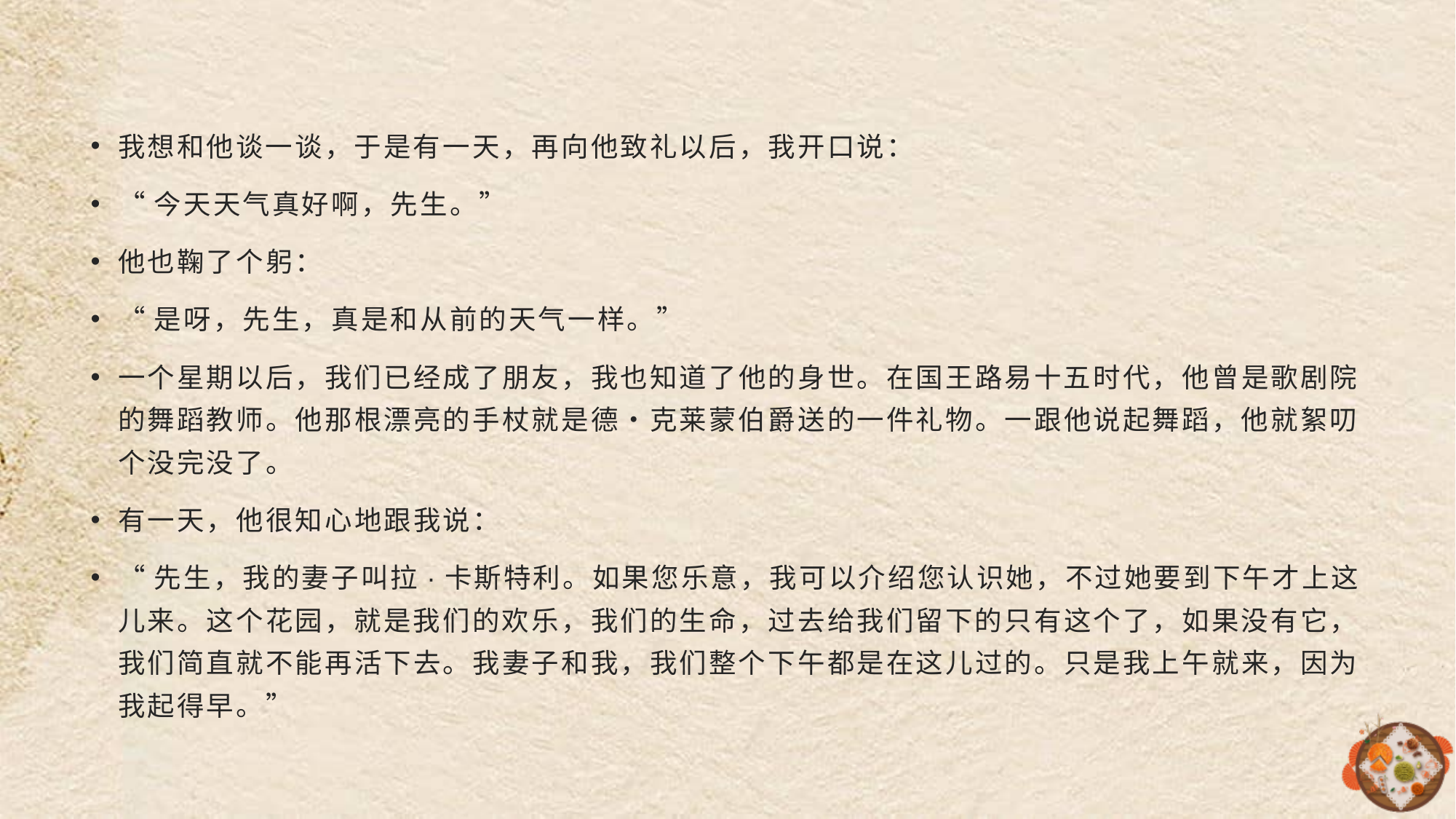

#
我想和他谈一谈，于是有一天，再向他致礼以后，我开口说：
“今天天气真好啊，先生。”
他也鞠了个躬：
“是呀，先生，真是和从前的天气一样。”
一个星期以后，我们已经成了朋友，我也知道了他的身世。在国王路易十五时代，他曾是歌剧院的舞蹈教师。他那根漂亮的手杖就是德•克莱蒙伯爵送的一件礼物。一跟他说起舞蹈，他就絮叨个没完没了。
有一天，他很知心地跟我说：
“先生，我的妻子叫拉·卡斯特利。如果您乐意，我可以介绍您认识她，不过她要到下午才上这儿来。这个花园，就是我们的欢乐，我们的生命，过去给我们留下的只有这个了，如果没有它，我们简直就不能再活下去。我妻子和我，我们整个下午都是在这儿过的。只是我上午就来，因为我起得早。”